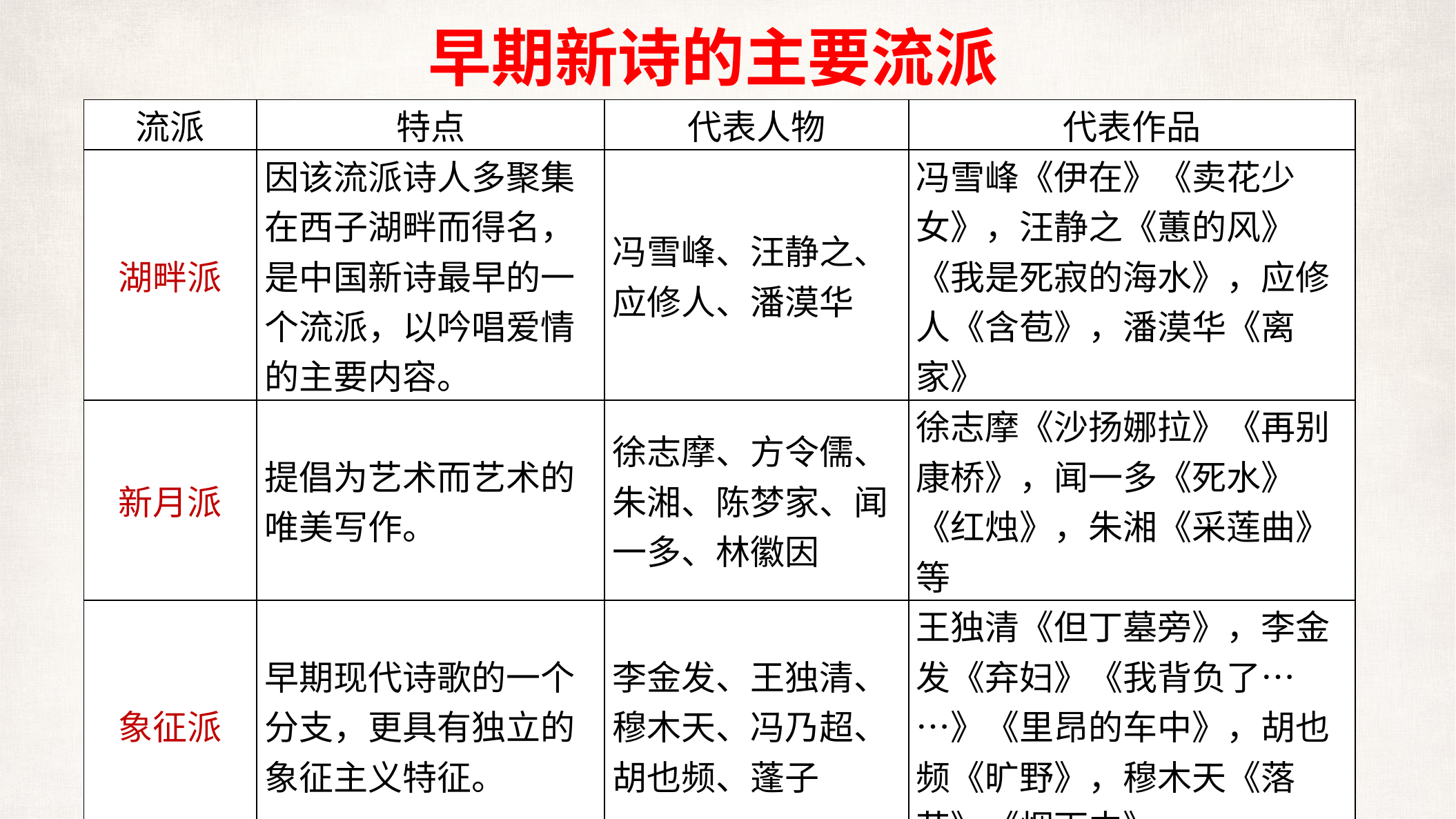

早期新诗的主要流派
| 流派 | 特点 | 代表人物 | 代表作品 |
| --- | --- | --- | --- |
| 湖畔派 | 因该流派诗人多聚集在西子湖畔而得名，是中国新诗最早的一个流派，以吟唱爱情的主要内容。 | 冯雪峰、汪静之、应修人、潘漠华 | 冯雪峰《伊在》《卖花少女》，汪静之《蕙的风》《我是死寂的海水》，应修人《含苞》，潘漠华《离家》 |
| 新月派 | 提倡为艺术而艺术的唯美写作。 | 徐志摩、方令儒、朱湘、陈梦家、闻一多、林徽因 | 徐志摩《沙扬娜拉》《再别康桥》，闻一多《死水》《红烛》，朱湘《采莲曲》等 |
| 象征派 | 早期现代诗歌的一个分支，更具有独立的象征主义特征。 | 李金发、王独清、穆木天、冯乃超、胡也频、蓬子 | 王独清《但丁墓旁》，李金发《弃妇》《我背负了……》《里昂的车中》，胡也频《旷野》，穆木天《落花》《烟雨中》 |